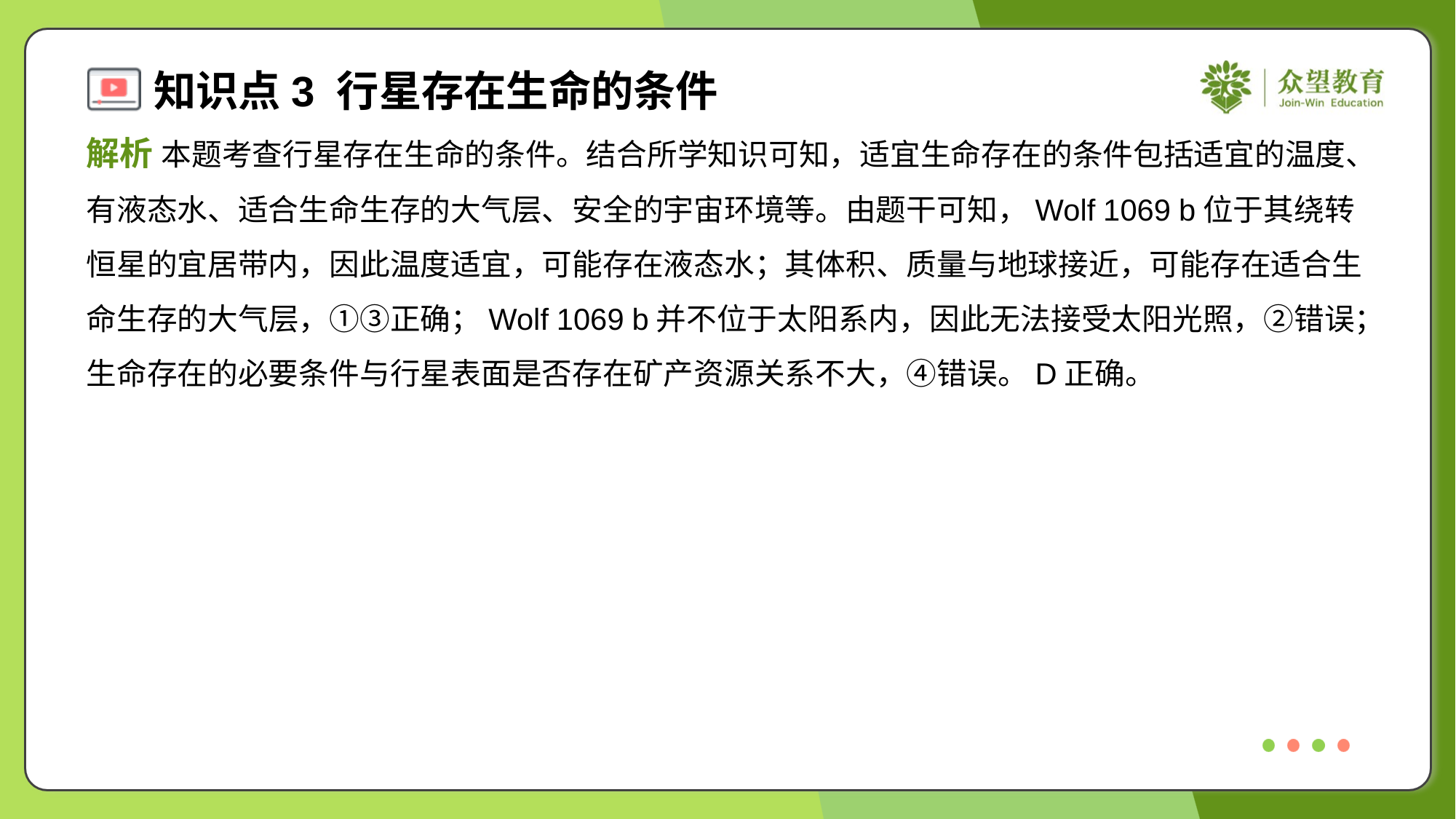

解析 本题考查行星存在生命的条件。结合所学知识可知，适宜生命存在的条件包括适宜的温度、
有液态水、适合生命生存的大气层、安全的宇宙环境等。由题干可知，Wolf 1069 b位于其绕转
恒星的宜居带内，因此温度适宜，可能存在液态水；其体积、质量与地球接近，可能存在适合生
命生存的大气层，①③正确；Wolf 1069 b并不位于太阳系内，因此无法接受太阳光照，②错误；
生命存在的必要条件与行星表面是否存在矿产资源关系不大，④错误。D正确。